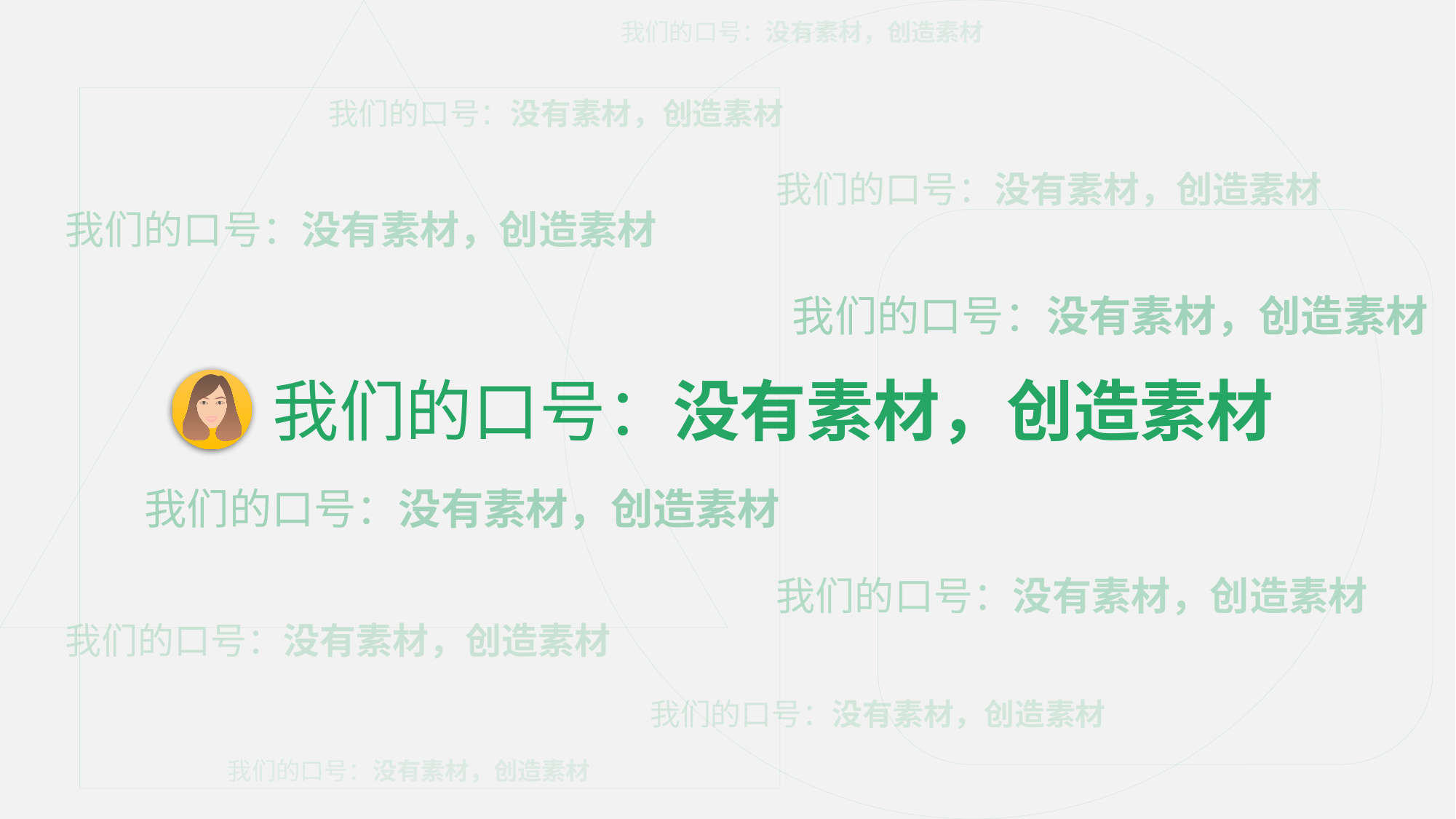

我们的口号：没有素材，创造素材
我们的口号：没有素材，创造素材
我们的口号：没有素材，创造素材
我们的口号：没有素材，创造素材
我们的口号：没有素材，创造素材
我们的口号：没有素材，创造素材

我们的口号：没有素材，创造素材
我们的口号：没有素材，创造素材
我们的口号：没有素材，创造素材
我们的口号：没有素材，创造素材
我们的口号：没有素材，创造素材